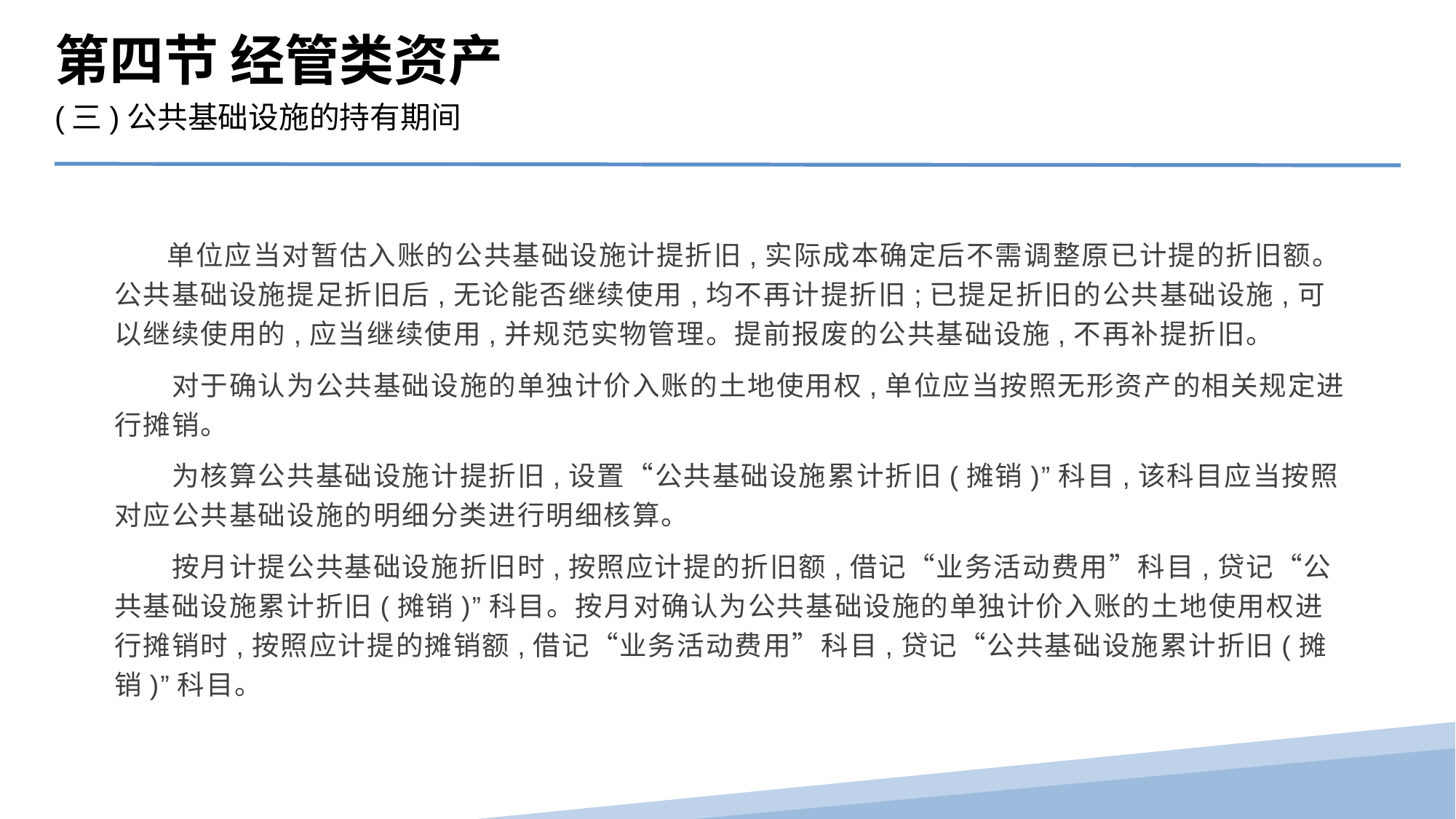

第四节 经管类资产
(三)公共基础设施的持有期间
      单位应当对暂估入账的公共基础设施计提折旧,实际成本确定后不需调整原已计提的折旧额。公共基础设施提足折旧后,无论能否继续使用,均不再计提折旧;已提足折旧的公共基础设施,可以继续使用的,应当继续使用,并规范实物管理。提前报废的公共基础设施,不再补提折旧。
　　对于确认为公共基础设施的单独计价入账的土地使用权,单位应当按照无形资产的相关规定进行摊销。
　　为核算公共基础设施计提折旧,设置“公共基础设施累计折旧(摊销)”科目,该科目应当按照对应公共基础设施的明细分类进行明细核算。
　　按月计提公共基础设施折旧时,按照应计提的折旧额,借记“业务活动费用”科目,贷记“公共基础设施累计折旧(摊销)”科目。按月对确认为公共基础设施的单独计价入账的土地使用权进行摊销时,按照应计提的摊销额,借记“业务活动费用”科目,贷记“公共基础设施累计折旧(摊销)”科目。